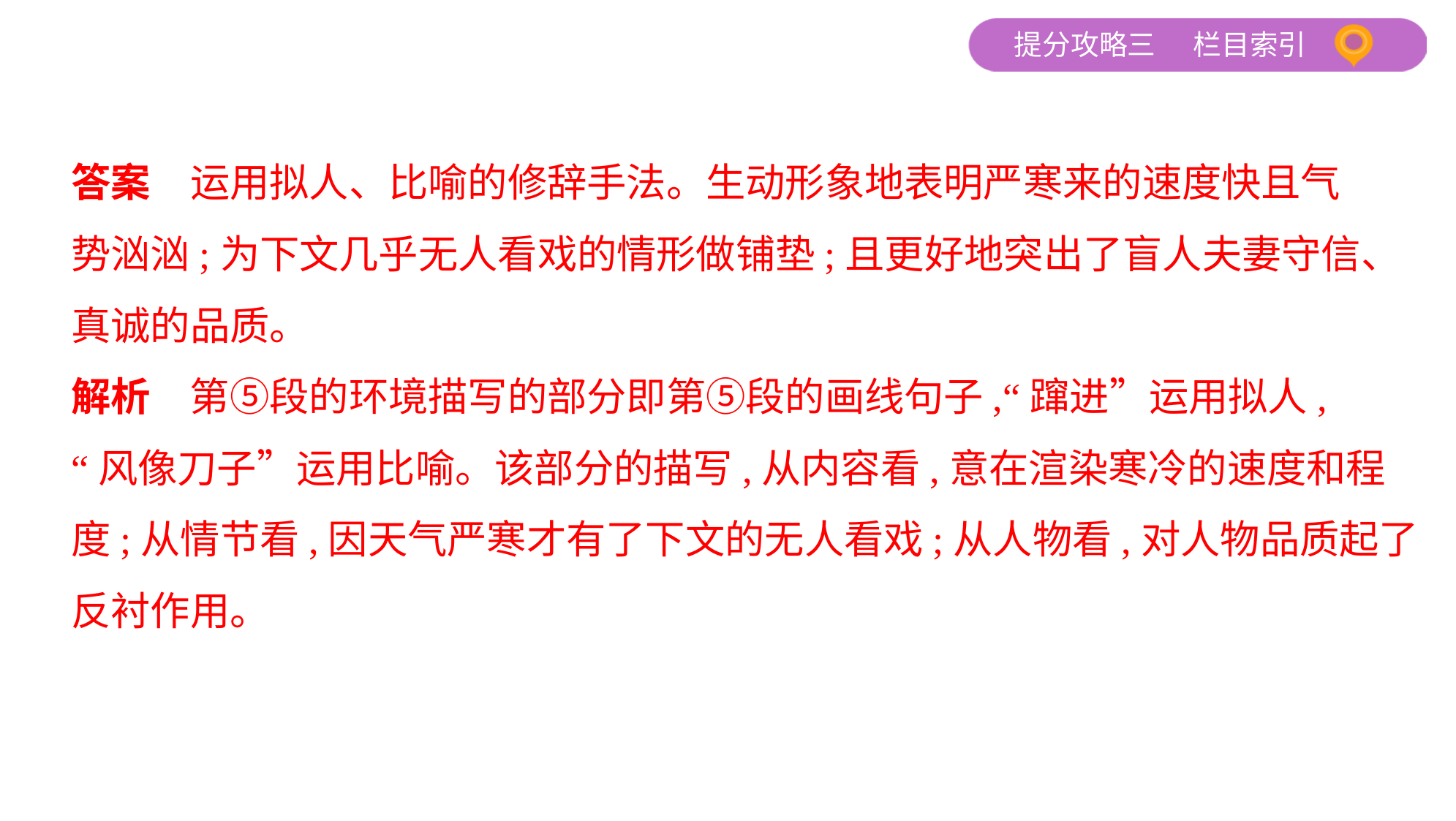

答案　运用拟人、比喻的修辞手法。生动形象地表明严寒来的速度快且气
势汹汹;为下文几乎无人看戏的情形做铺垫;且更好地突出了盲人夫妻守信、
真诚的品质。
解析　第⑤段的环境描写的部分即第⑤段的画线句子,“蹿进”运用拟人,
“风像刀子”运用比喻。该部分的描写,从内容看,意在渲染寒冷的速度和程
度;从情节看,因天气严寒才有了下文的无人看戏;从人物看,对人物品质起了
反衬作用。